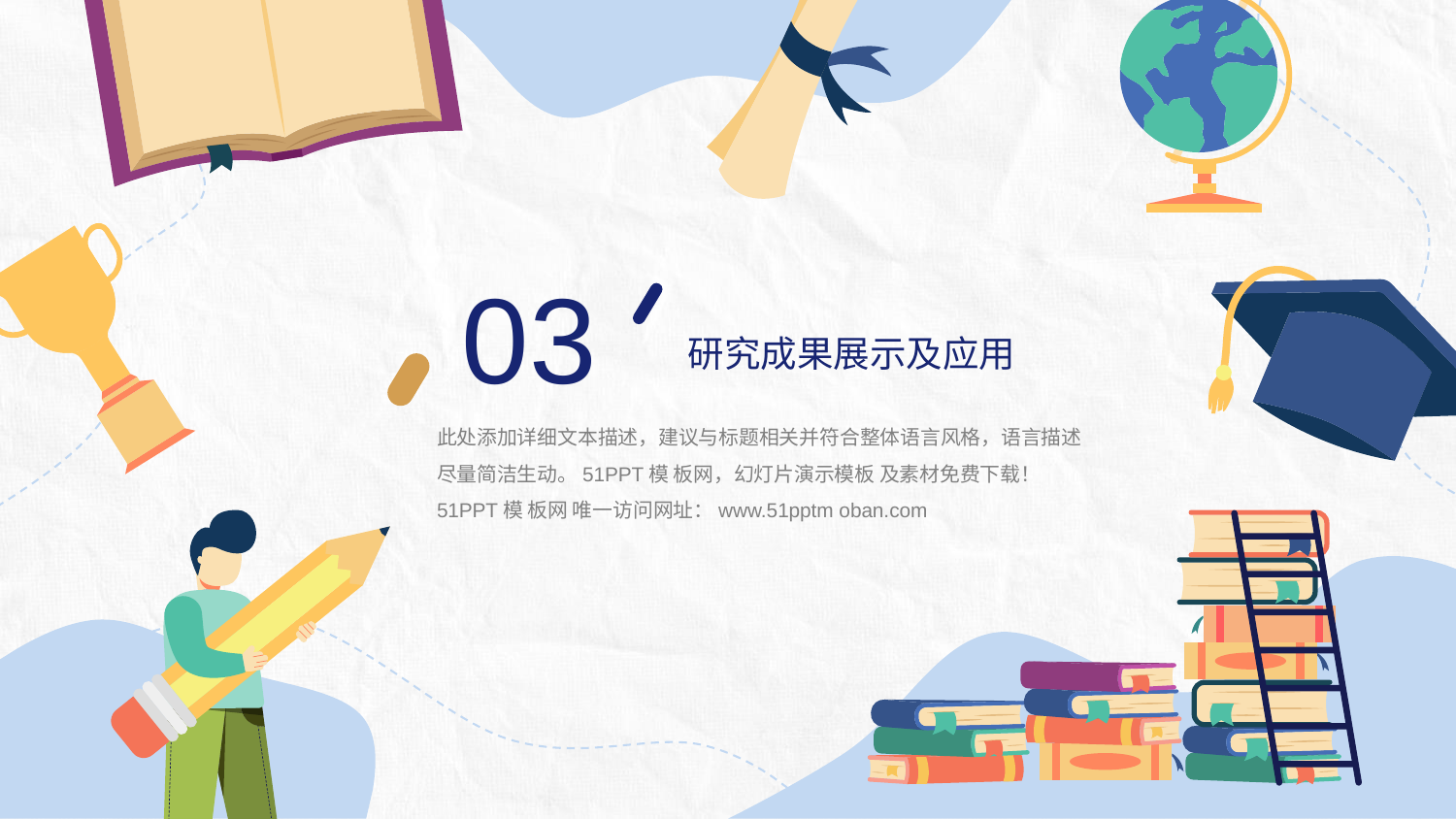

03

研究成果展示及应用

此处添加详细文本描述，建议与标题相关并符合整体语言风格，语言描述尽量简洁生动。51PPT模 板网，幻灯片演示模板 及素材免费下载！
51PPT模 板网 唯一访问网址：www.51pptm oban.com